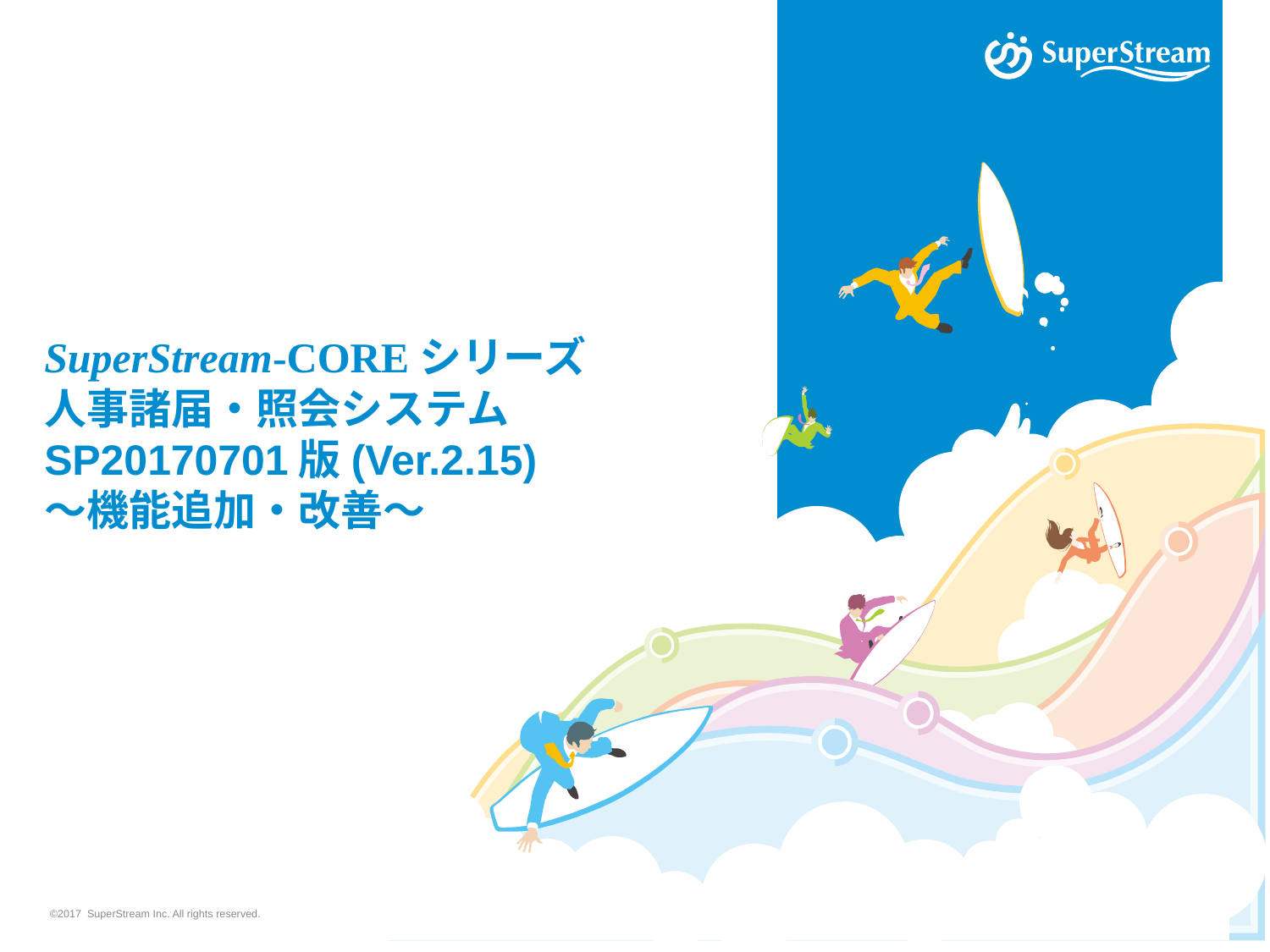

# SuperStream-COREシリーズ 人事諸届・照会システム SP20170701版(Ver.2.15) ～機能追加・改善～
©2017  SuperStream Inc. All rights reserved.